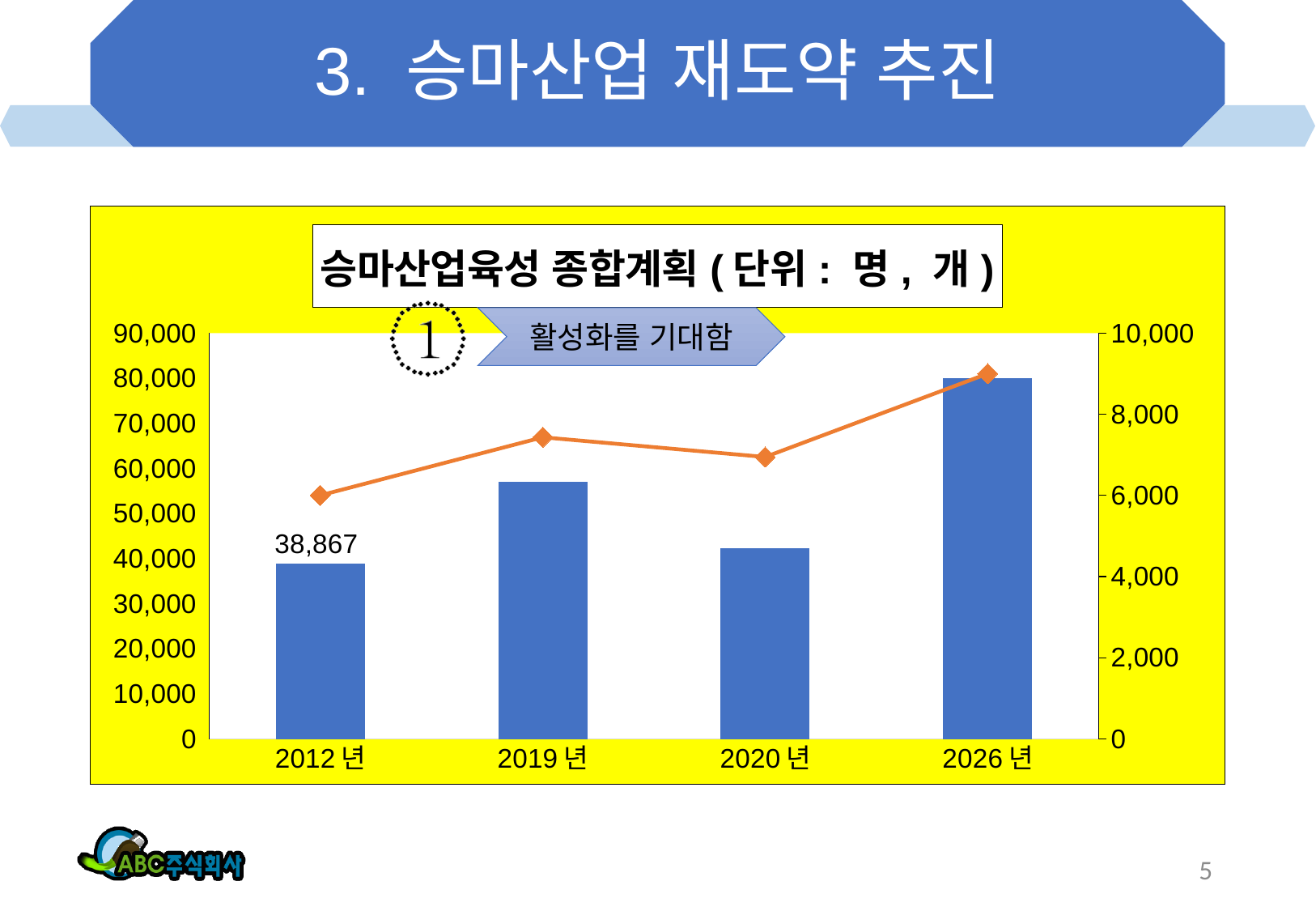

# 3. 승마산업 재도약 추진

### Chart: 승마산업육성 종합계획(단위: 명, 개)

| Category | 정기승마인구 | 승마산업일자리 |
|---|---|---|
| 2012년 | 38867.0 | 6001.0 |
| 2019년 | 57046.0 | 7432.0 |
| 2020년 | 42315.0 | 6947.0 |
| 2026년 | 80000.0 | 9000.0 |
활성화를 기대함
5